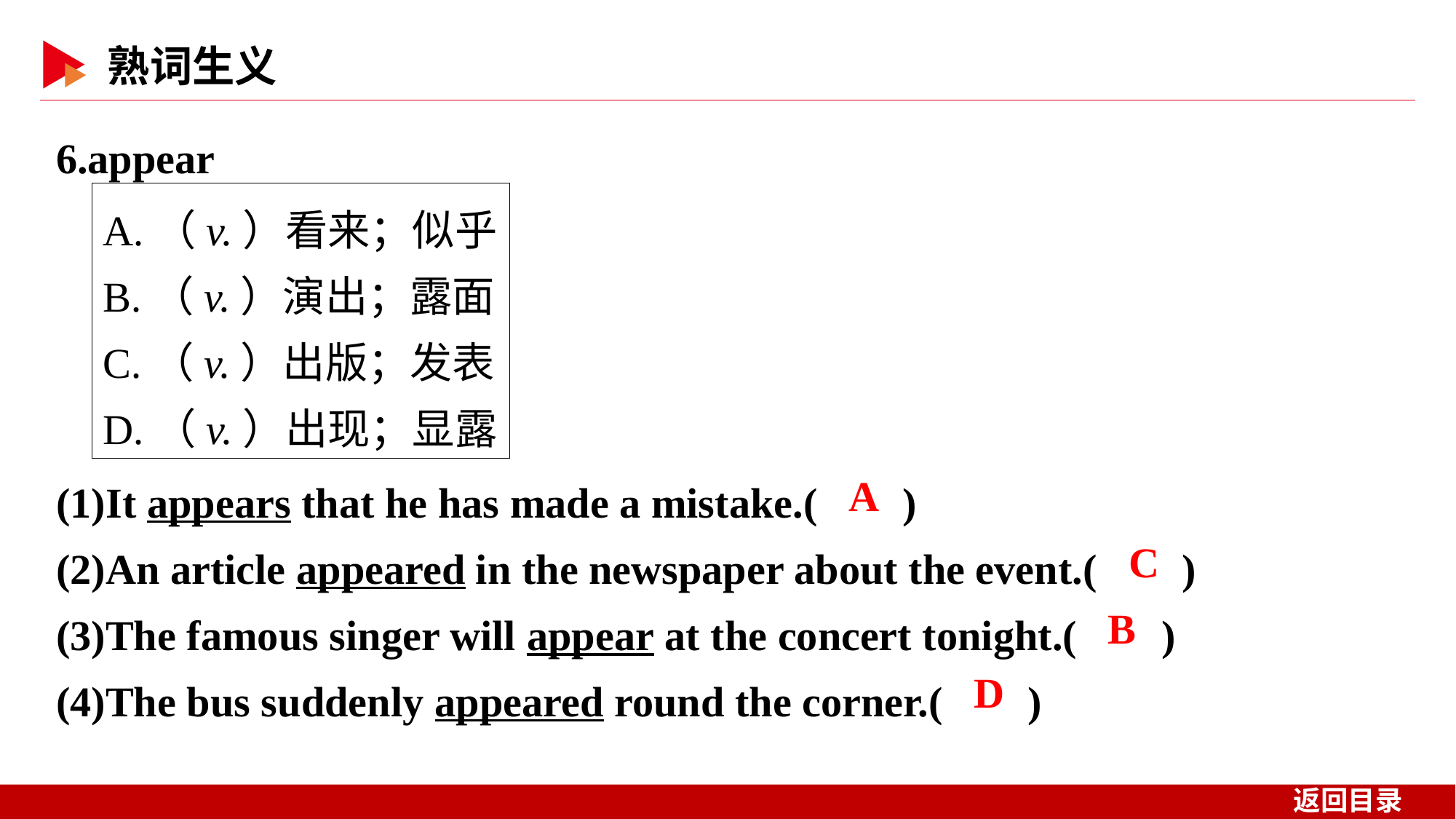

6.appear
A.（v.）看来；似乎
B.（v.）演出；露面
C.（v.）出版；发表
D.（v.）出现；显露
(1)It appears that he has made a mistake.(        )
(2)An article appeared in the newspaper about the event.(        )
(3)The famous singer will appear at the concert tonight.(        )
(4)The bus suddenly appeared round the corner.(        )
   A
   C
   B
   D